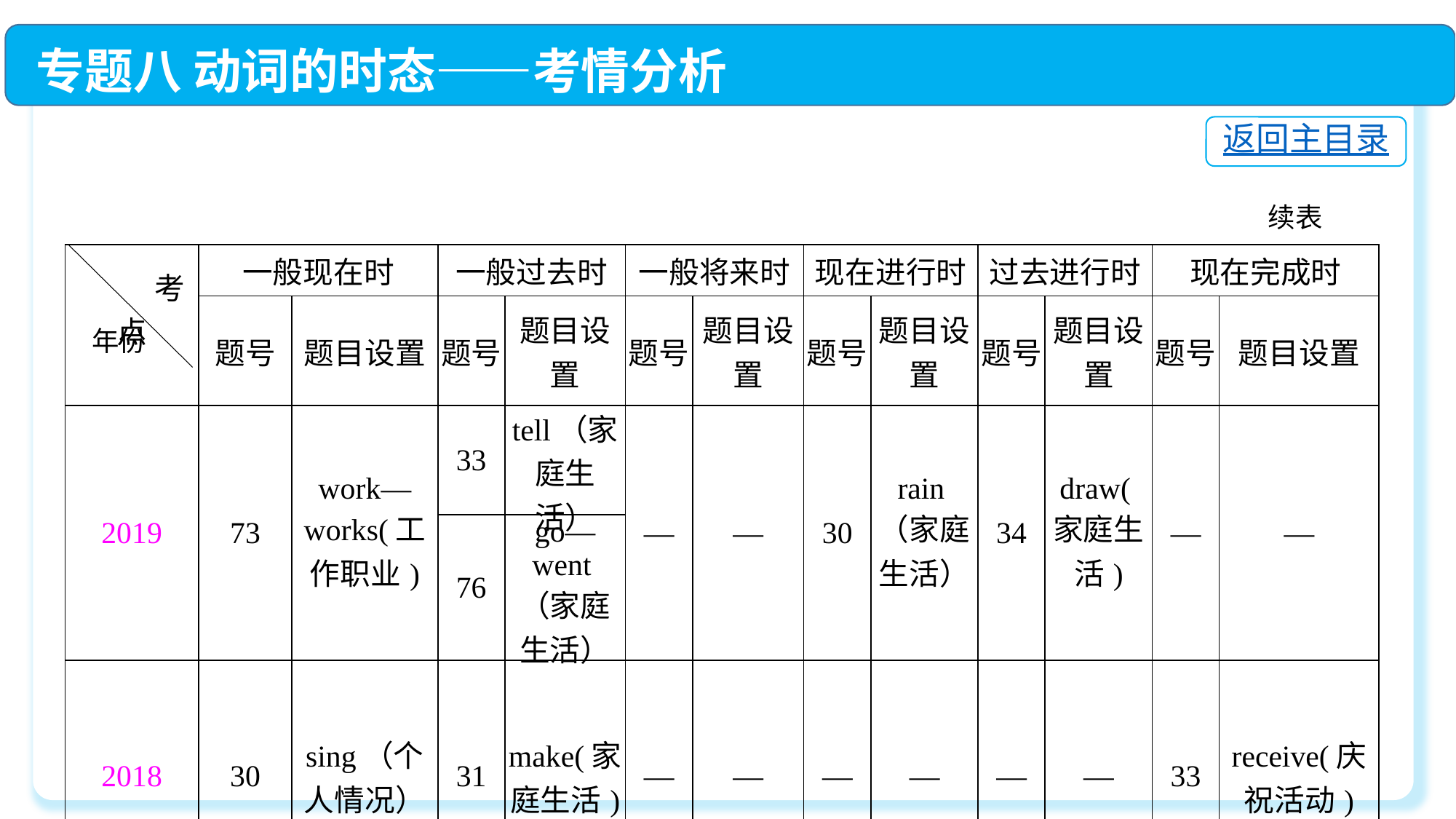

专题八 动词的时态——考情分析

返回主目录
续表
| 考点 | 一般现在时 |  | 一般过去时 |  | 一般将来时 |  | 现在进行时 |  | 过去进行时 |  | 现在完成时 |  |
| --- | --- | --- | --- | --- | --- | --- | --- | --- | --- | --- | --- | --- |
|  | 题号 | 题目设置 | 题号 | 题目设置 | 题号 | 题目设置 | 题号 | 题目设置 | 题号 | 题目设置 | 题号 | 题目设置 |
| 2019 | 73 | work— works(工作职业) | 33 | tell（家庭生活） | — | — | 30 | rain（家庭生活） | 34 | draw(家庭生活) | — | — |
|  |  |  | 76 | go—went（家庭生活） |  |  |  |  |  |  |  |  |
| 2018 | 30 | sing（个人情况） | 31 | make(家庭生活) | — | — | — | — | — | — | 33 | receive(庆祝活动) |
年份